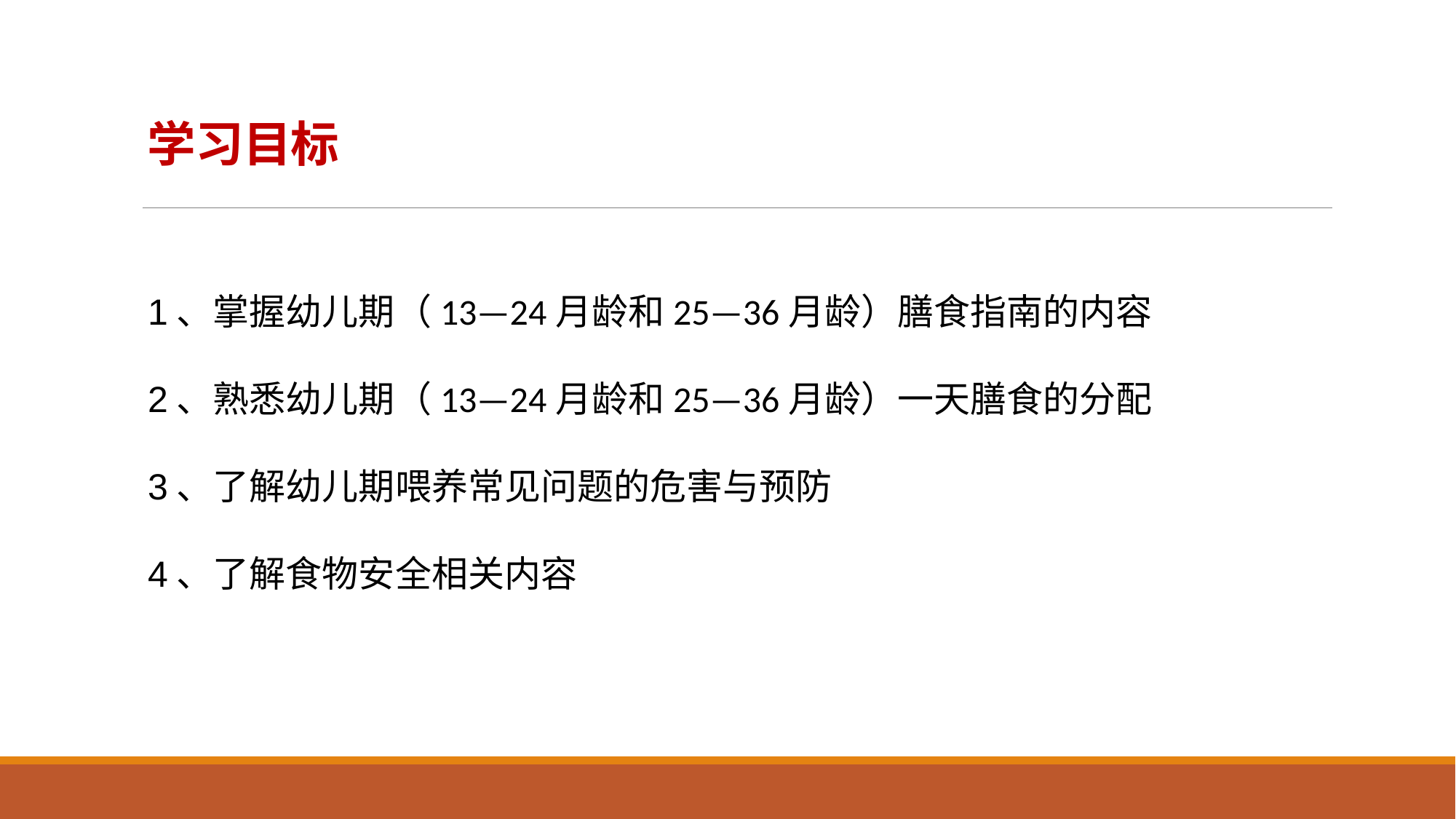

学习目标
#
1、掌握幼儿期（13—24月龄和25—36月龄）膳食指南的内容
2、熟悉幼儿期（13—24月龄和25—36月龄）一天膳食的分配
3、了解幼儿期喂养常见问题的危害与预防
4、了解食物安全相关内容